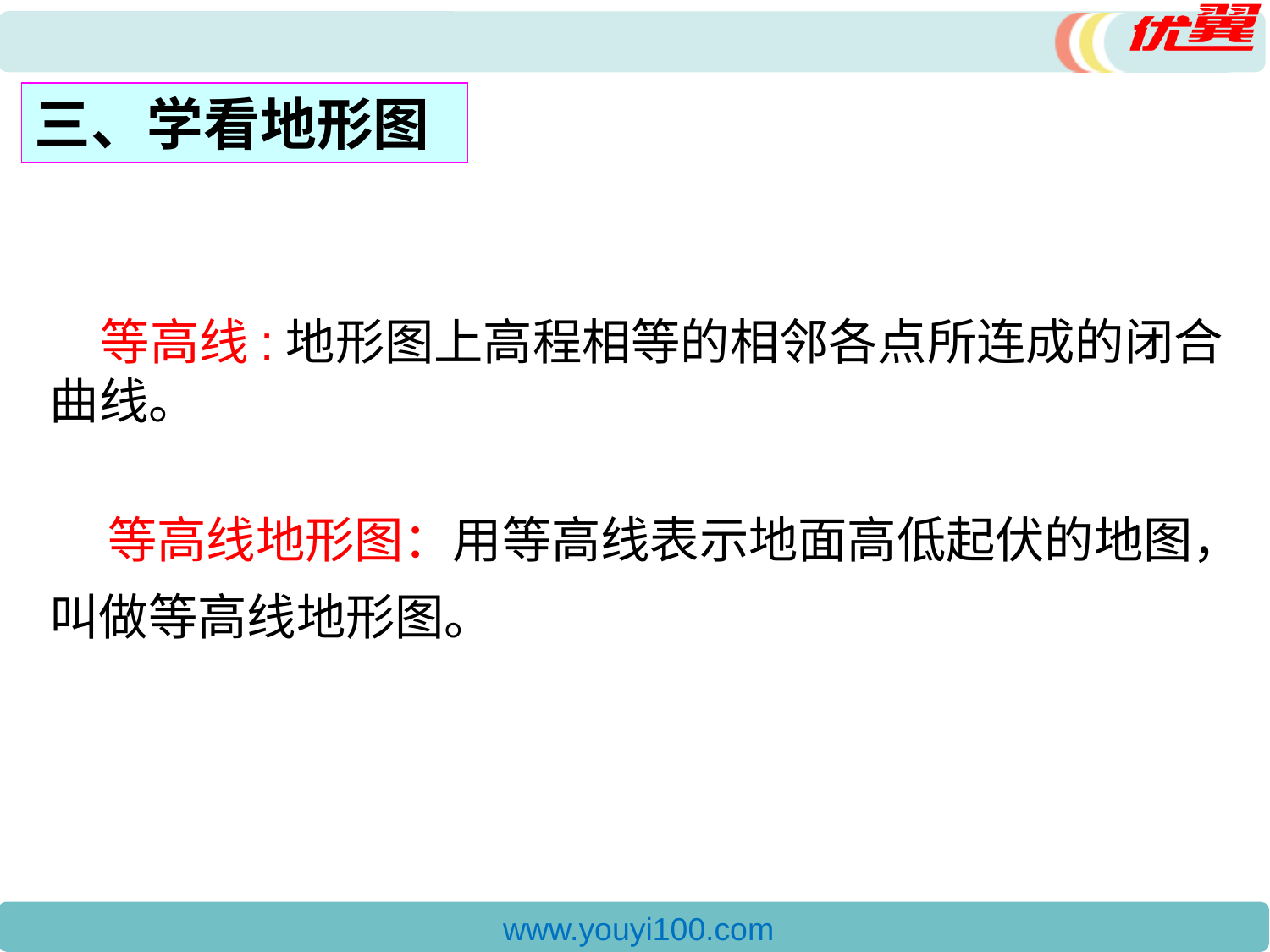

三、学看地形图
      等高线:地形图上高程相等的相邻各点所连成的闭合曲线。
       等高线地形图：用等高线表示地面高低起伏的地图，叫做等高线地形图。